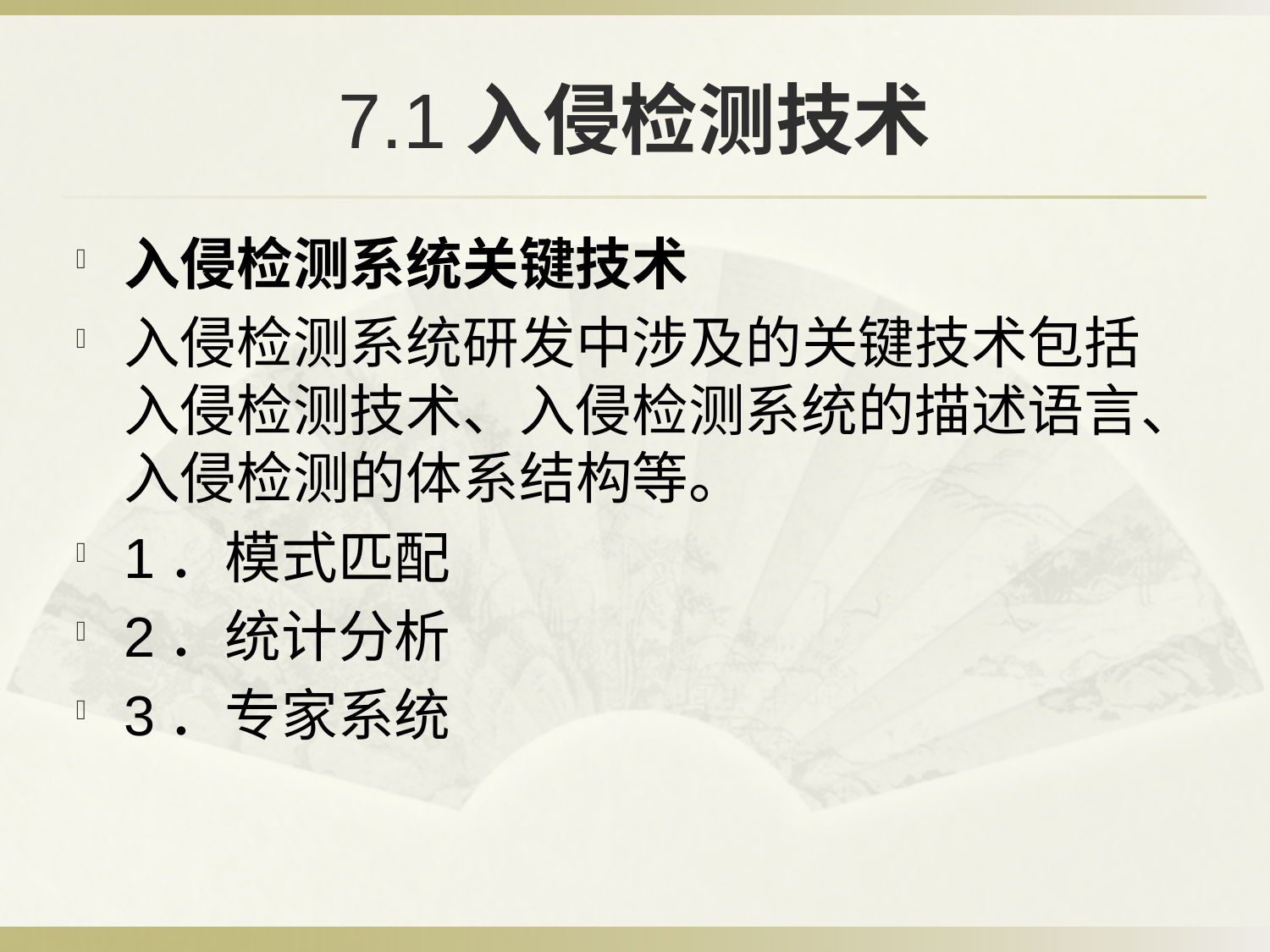

# 7.1入侵检测技术
入侵检测系统关键技术
入侵检测系统研发中涉及的关键技术包括入侵检测技术、入侵检测系统的描述语言、入侵检测的体系结构等。
1．模式匹配
2．统计分析
3．专家系统